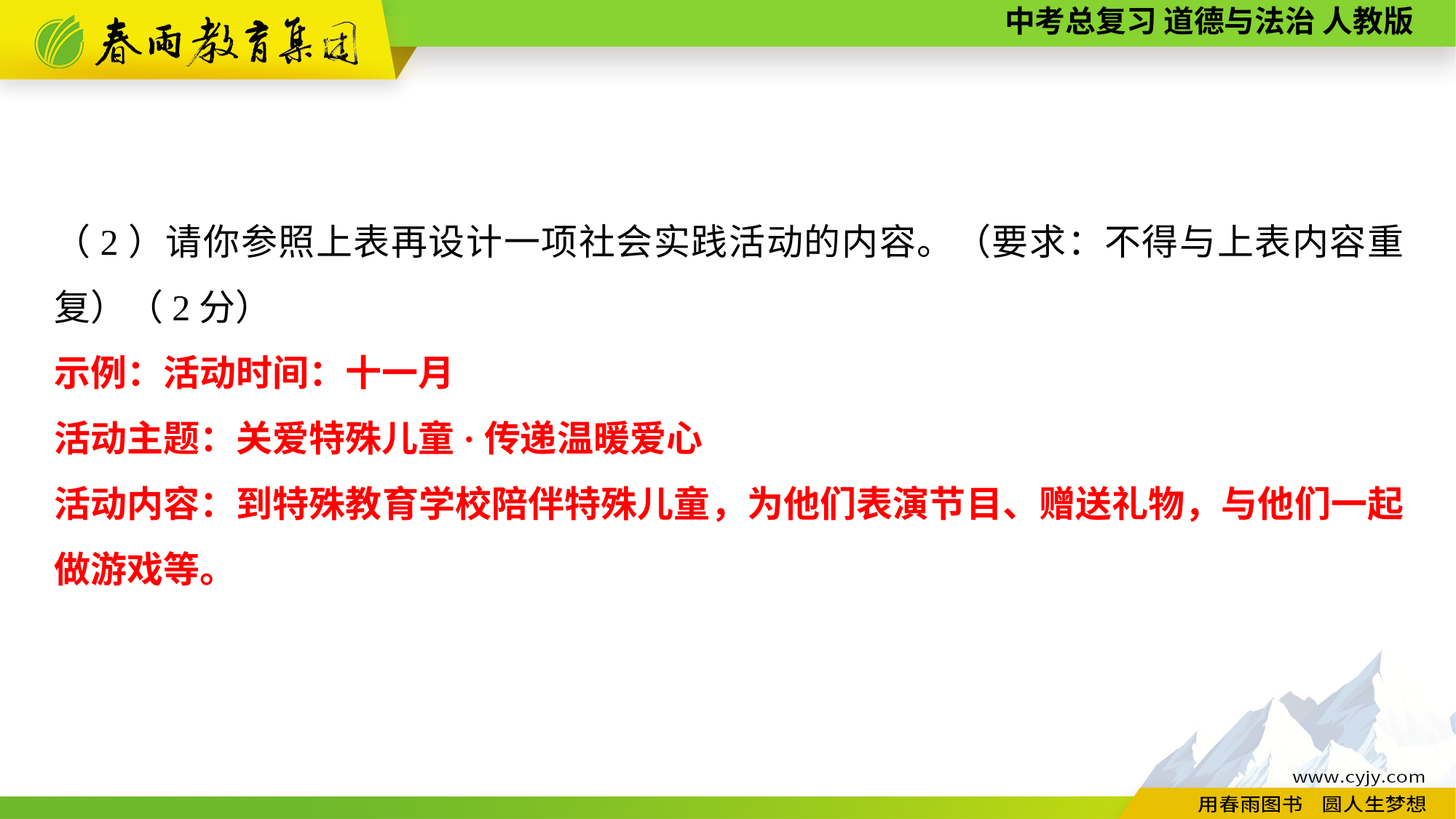

（2）请你参照上表再设计一项社会实践活动的内容。（要求：不得与上表内容重复）（2分）
示例：活动时间：十一月
活动主题：关爱特殊儿童·传递温暖爱心
活动内容：到特殊教育学校陪伴特殊儿童，为他们表演节目、赠送礼物，与他们一起做游戏等。